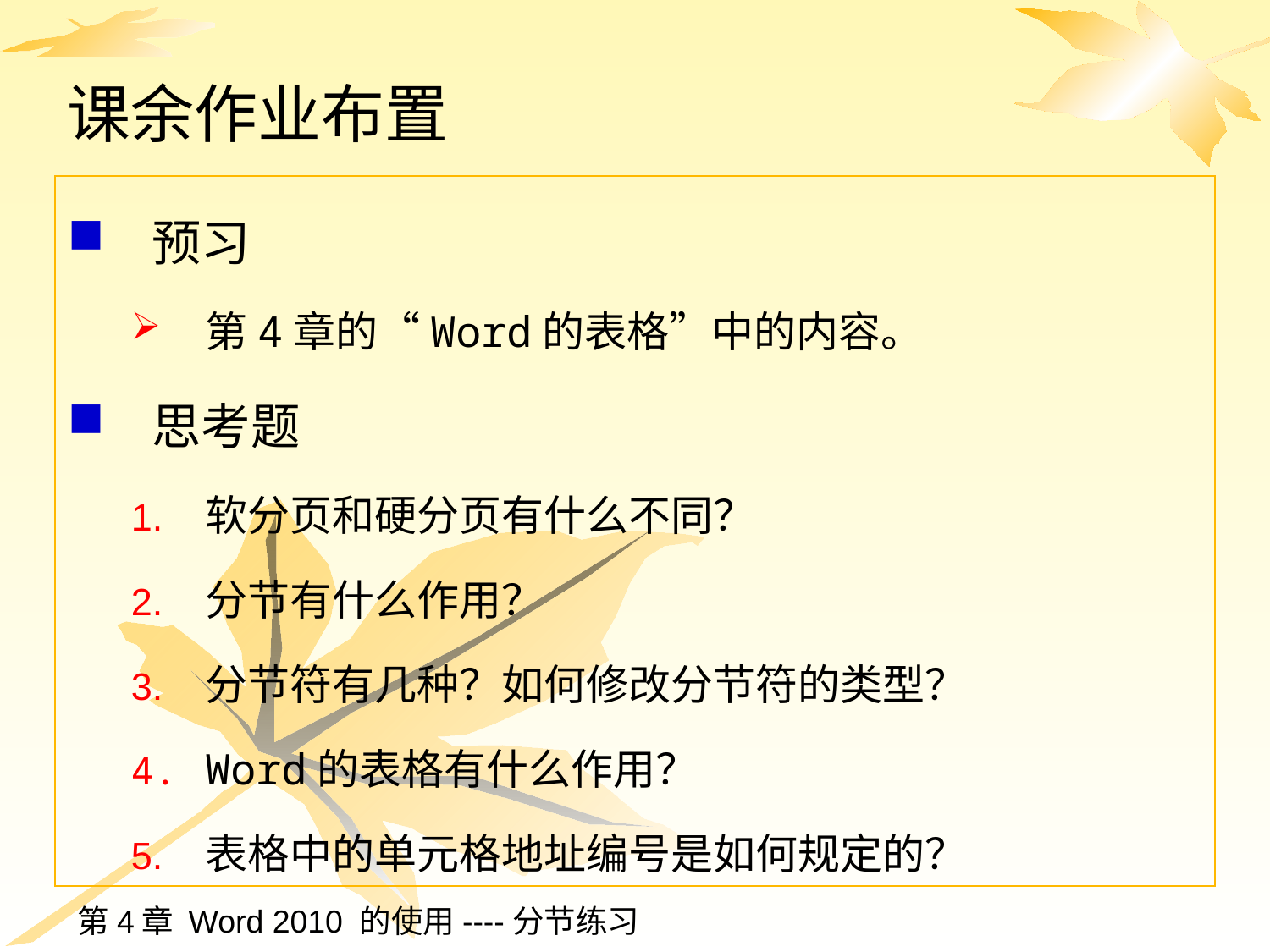

# 课余作业布置
预习
第4章的“Word的表格”中的内容。
思考题
软分页和硬分页有什么不同？
分节有什么作用？
分节符有几种？如何修改分节符的类型？
Word的表格有什么作用？
表格中的单元格地址编号是如何规定的？